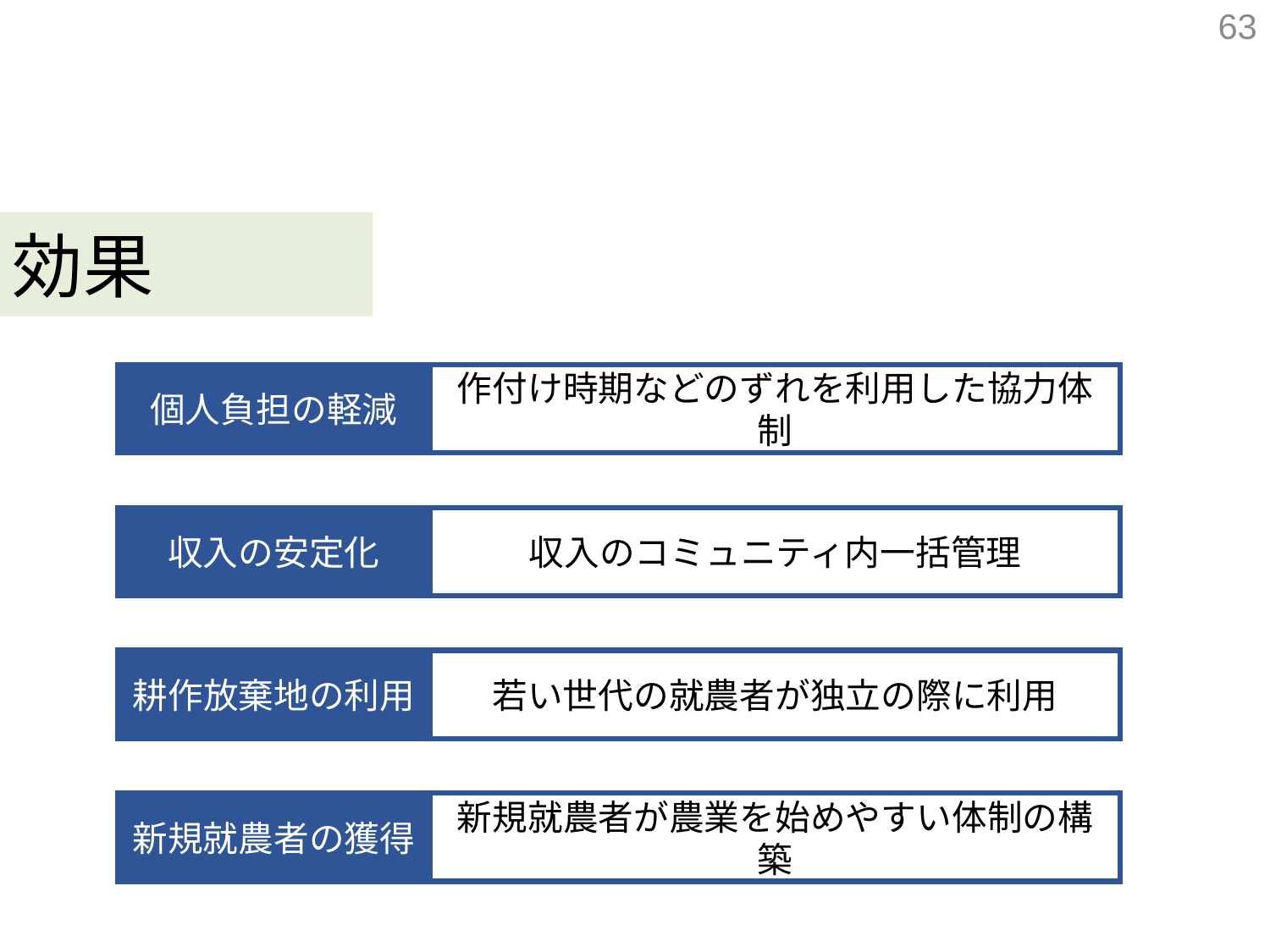

63
効果
個人負担の軽減
作付け時期などのずれを利用した協力体制
収入のコミュニティ内一括管理
収入の安定化
若い世代の就農者が独立の際に利用
耕作放棄地の利用
新規就農者の獲得
新規就農者が農業を始めやすい体制の構築